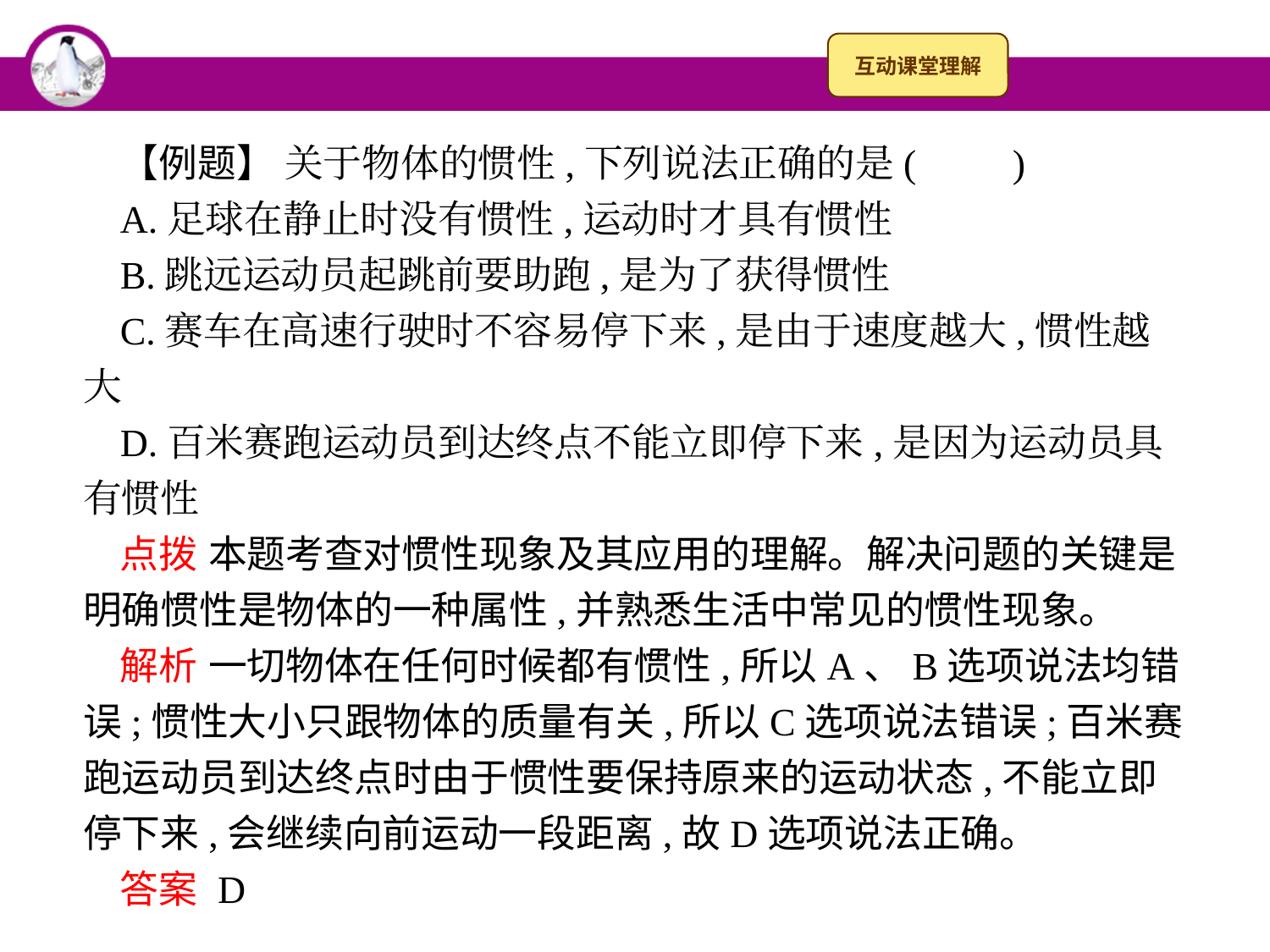

【例题】 关于物体的惯性,下列说法正确的是(　　)
A.足球在静止时没有惯性,运动时才具有惯性
B.跳远运动员起跳前要助跑,是为了获得惯性
C.赛车在高速行驶时不容易停下来,是由于速度越大,惯性越大
D.百米赛跑运动员到达终点不能立即停下来,是因为运动员具有惯性
点拨 本题考查对惯性现象及其应用的理解。解决问题的关键是明确惯性是物体的一种属性,并熟悉生活中常见的惯性现象。
解析 一切物体在任何时候都有惯性,所以A、B选项说法均错误;惯性大小只跟物体的质量有关,所以C选项说法错误;百米赛跑运动员到达终点时由于惯性要保持原来的运动状态,不能立即停下来,会继续向前运动一段距离,故D选项说法正确。
答案 D